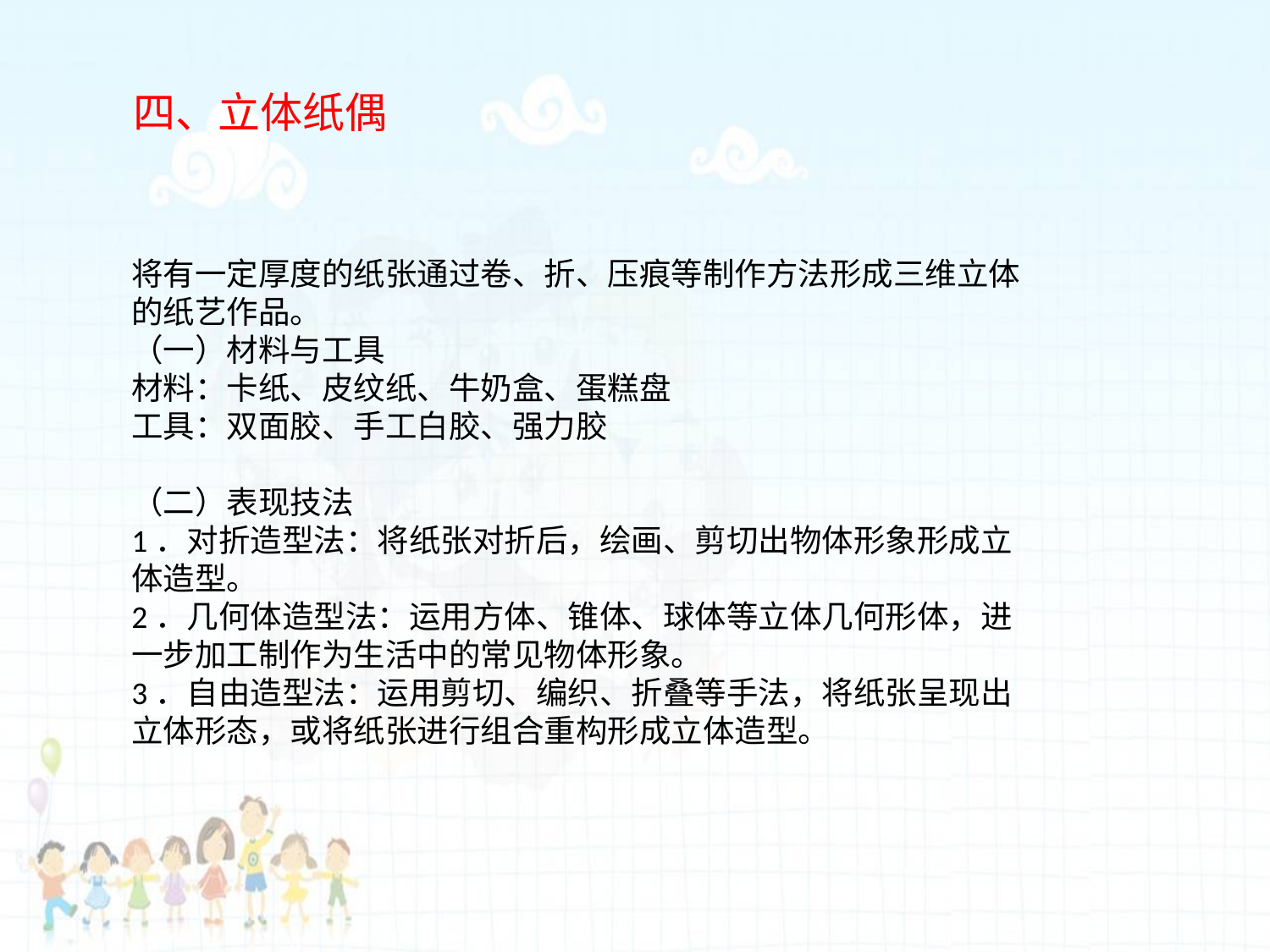

四、立体纸偶
将有一定厚度的纸张通过卷、折、压痕等制作方法形成三维立体的纸艺作品。
（一）材料与工具
材料：卡纸、皮纹纸、牛奶盒、蛋糕盘
工具：双面胶、手工白胶、强力胶

（二）表现技法
1．对折造型法：将纸张对折后，绘画、剪切出物体形象形成立体造型。
2．几何体造型法：运用方体、锥体、球体等立体几何形体，进一步加工制作为生活中的常见物体形象。
3．自由造型法：运用剪切、编织、折叠等手法，将纸张呈现出立体形态，或将纸张进行组合重构形成立体造型。